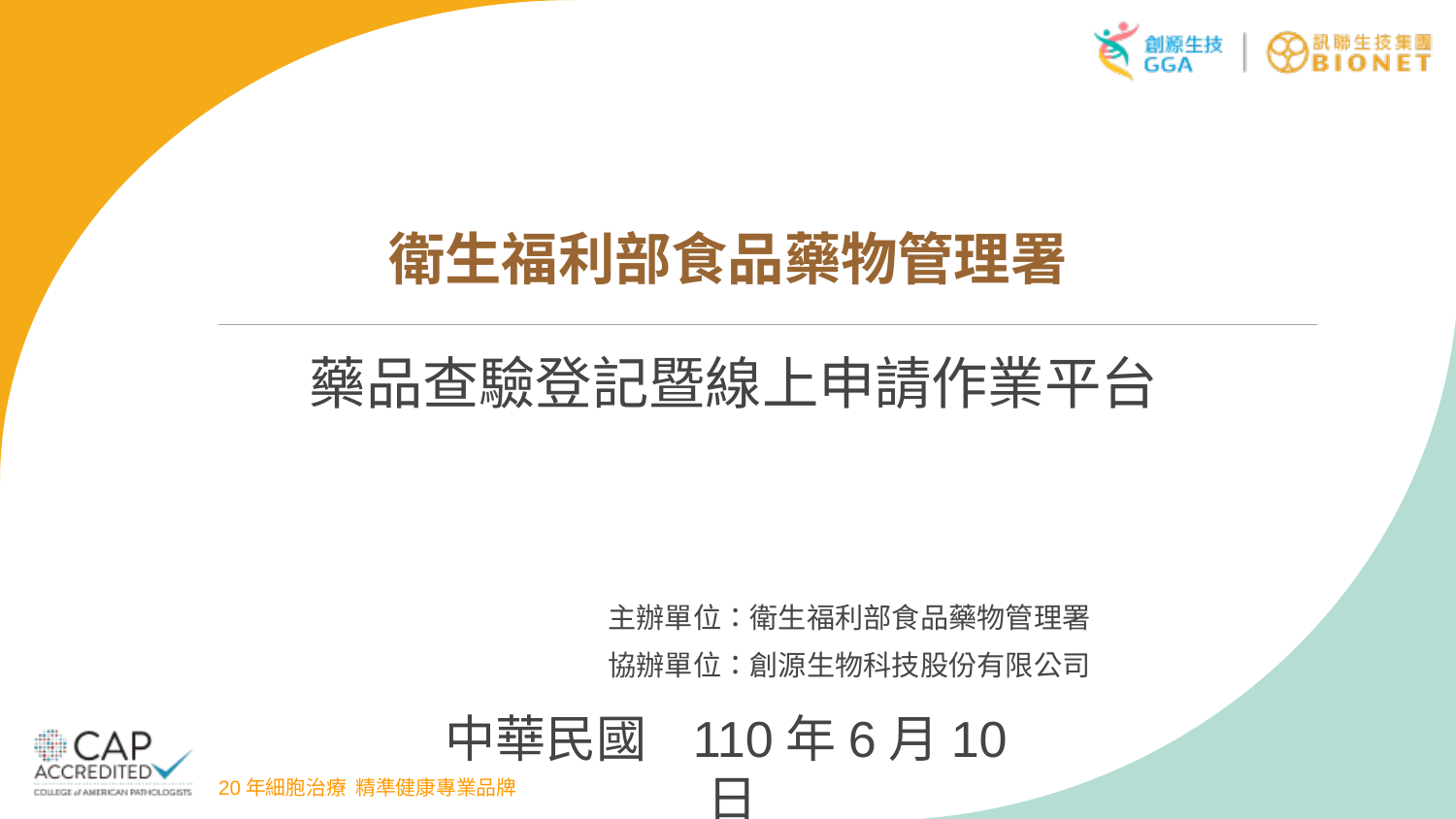

# 衛生福利部食品藥物管理署
藥品查驗登記暨線上申請作業平台
主辦單位：衛生福利部食品藥物管理署
協辦單位：創源生物科技股份有限公司

中華民國   110年6月10日